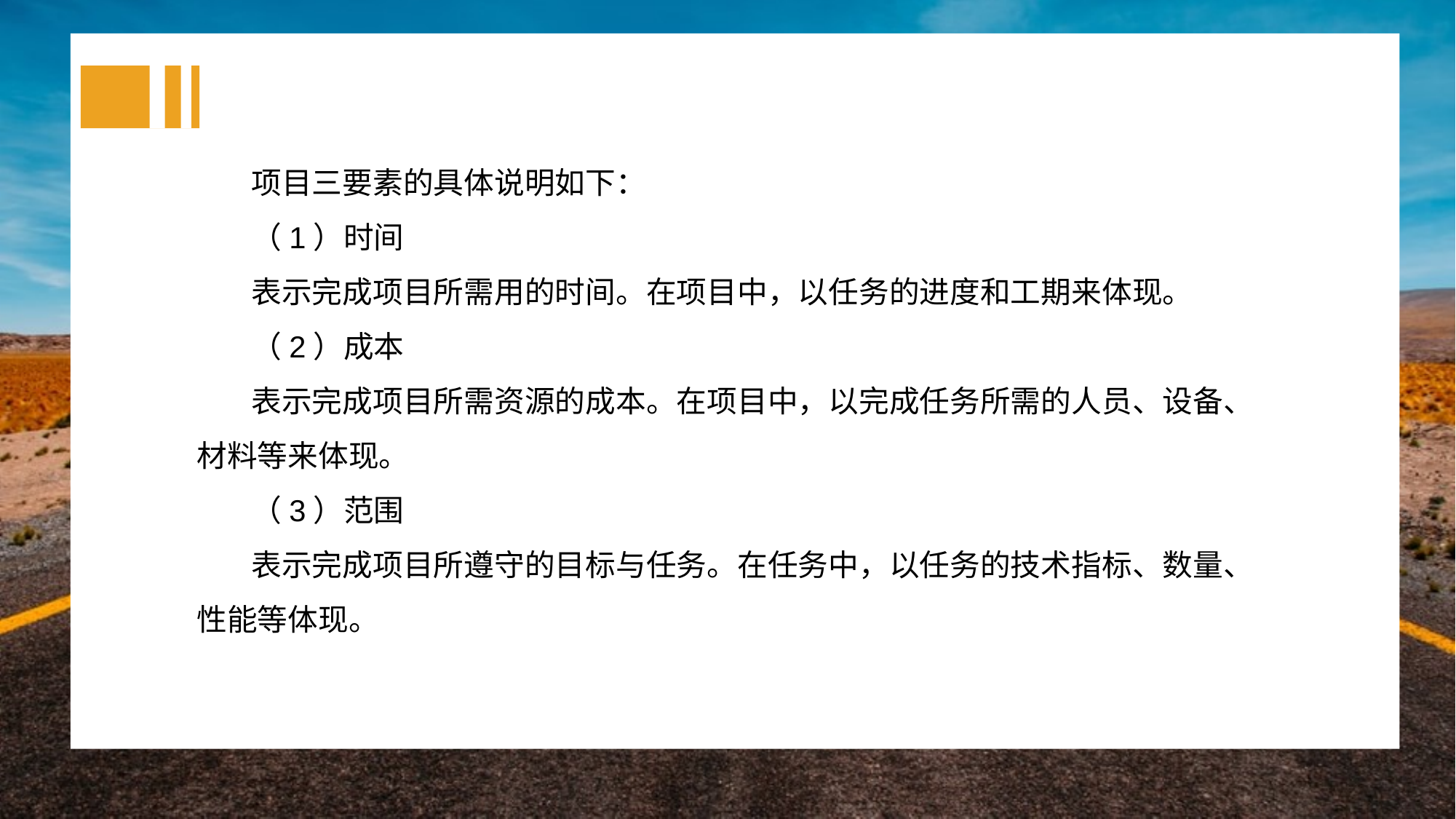

项目三要素的具体说明如下：
（1）时间
表示完成项目所需用的时间。在项目中，以任务的进度和工期来体现。
（2）成本
表示完成项目所需资源的成本。在项目中，以完成任务所需的人员、设备、材料等来体现。
（3）范围
表示完成项目所遵守的目标与任务。在任务中，以任务的技术指标、数量、性能等体现。